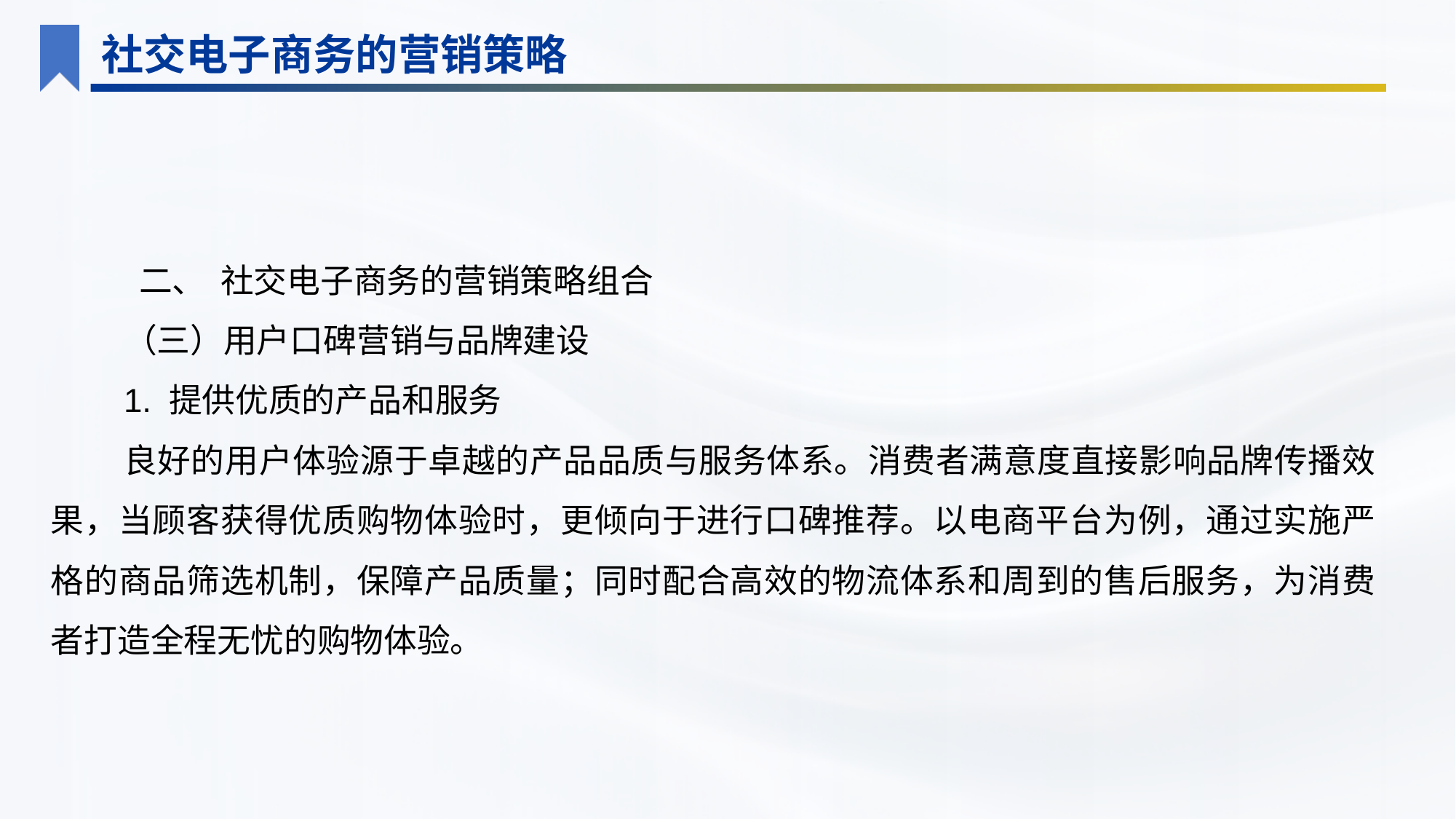

社交电子商务的营销策略
 二、  社交电子商务的营销策略组合
（三）用户口碑营销与品牌建设
1. 提供优质的产品和服务
良好的用户体验源于卓越的产品品质与服务体系。消费者满意度直接影响品牌传播效果，当顾客获得优质购物体验时，更倾向于进行口碑推荐。以电商平台为例，通过实施严格的商品筛选机制，保障产品质量；同时配合高效的物流体系和周到的售后服务，为消费者打造全程无忧的购物体验。